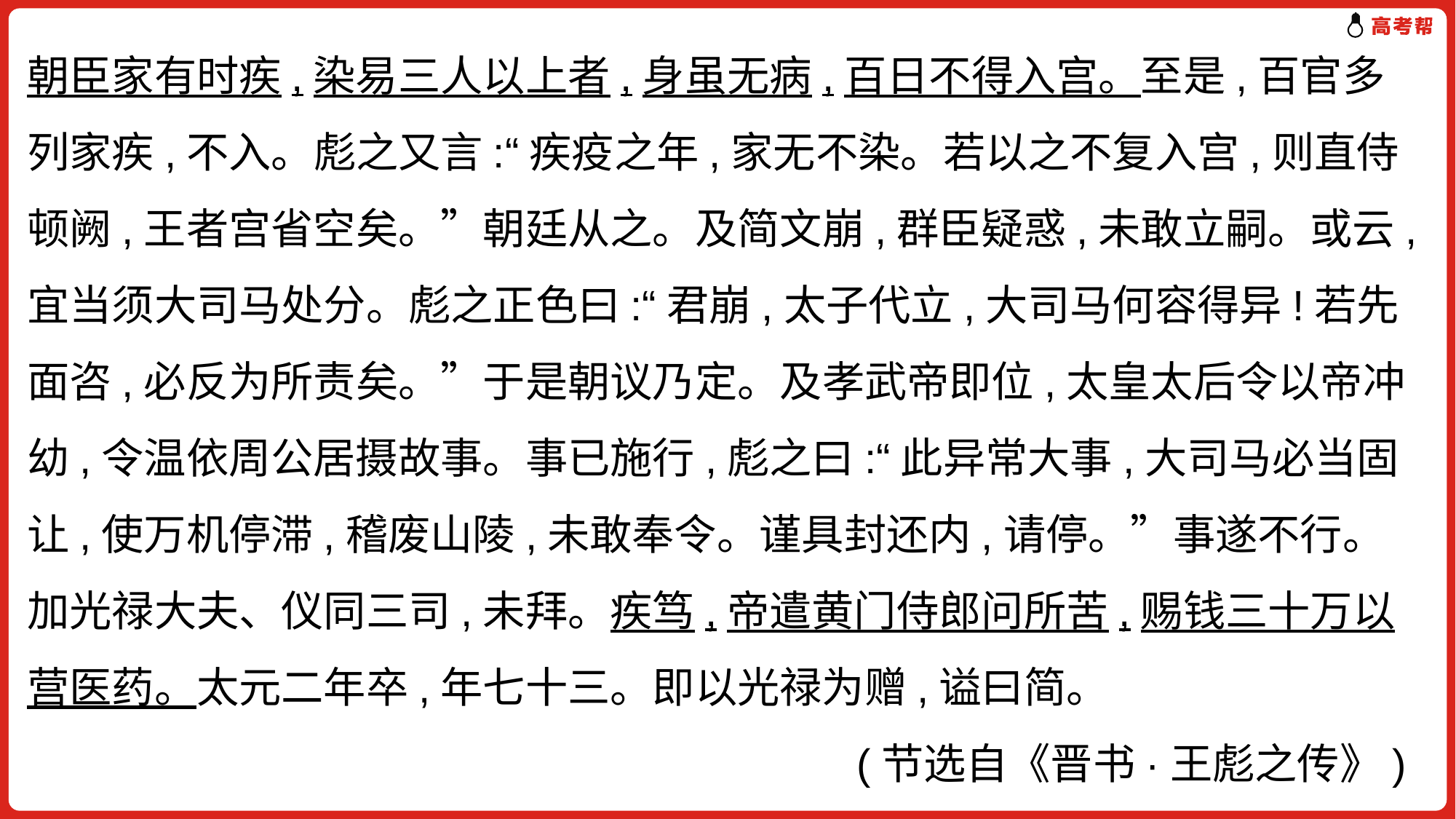

朝臣家有时疾,染易三人以上者,身虽无病,百日不得入宫。至是,百官多列家疾,不入。彪之又言:“疾疫之年,家无不染。若以之不复入宫,则直侍顿阙,王者宫省空矣。”朝廷从之。及简文崩,群臣疑惑,未敢立嗣。或云,宜当须大司马处分。彪之正色曰:“君崩,太子代立,大司马何容得异!若先面咨,必反为所责矣。”于是朝议乃定。及孝武帝即位,太皇太后令以帝冲幼,令温依周公居摄故事。事已施行,彪之曰:“此异常大事,大司马必当固让,使万机停滞,稽废山陵,未敢奉令。谨具封还内,请停。”事遂不行。加光禄大夫、仪同三司,未拜。疾笃,帝遣黄门侍郎问所苦,赐钱三十万以营医药。太元二年卒,年七十三。即以光禄为赠,谥曰简。
(节选自《晋书·王彪之传》)